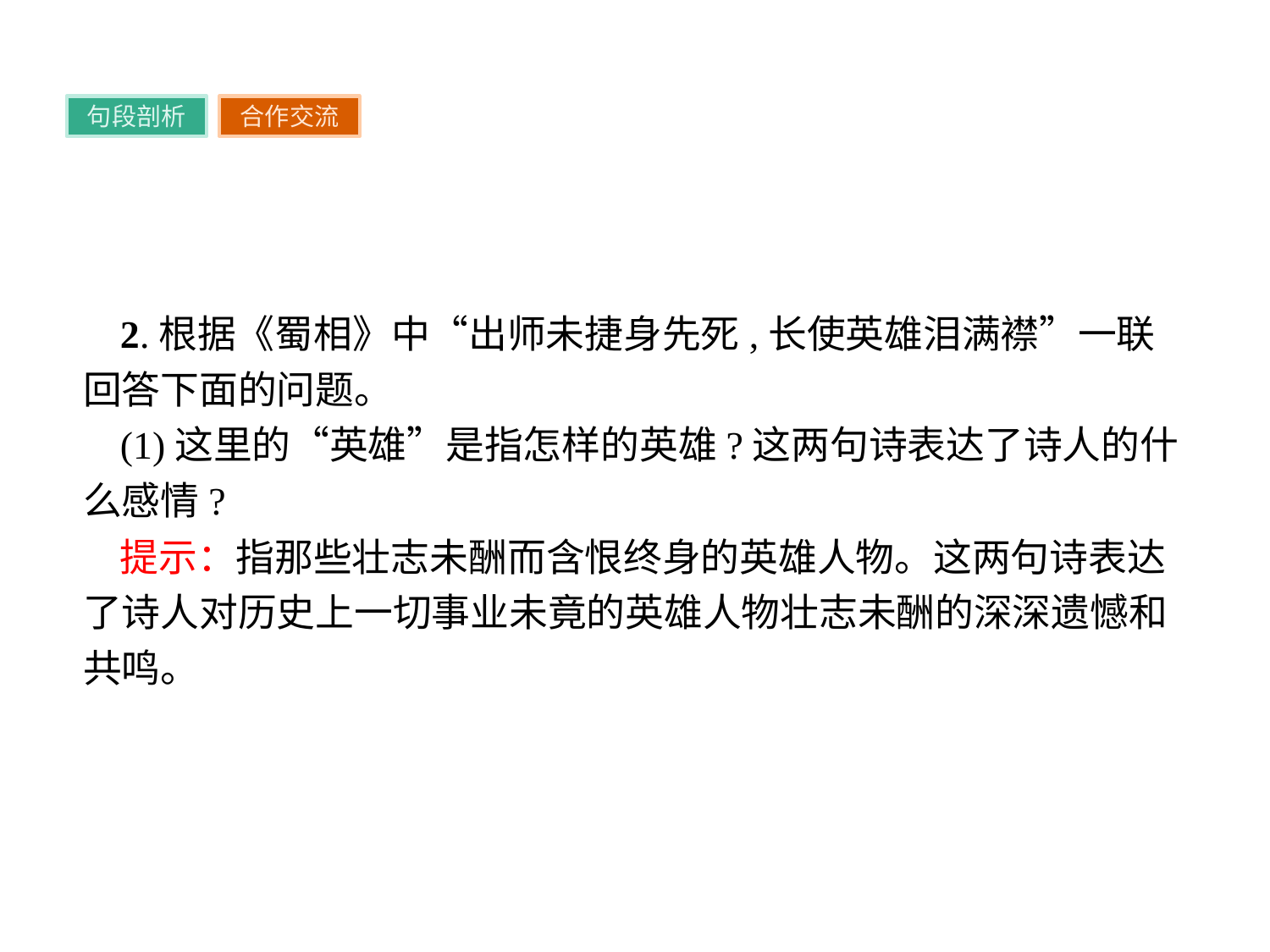

句段剖析
合作交流
2.根据《蜀相》中“出师未捷身先死,长使英雄泪满襟”一联回答下面的问题。
(1)这里的“英雄”是指怎样的英雄?这两句诗表达了诗人的什么感情?
提示：指那些壮志未酬而含恨终身的英雄人物。这两句诗表达了诗人对历史上一切事业未竟的英雄人物壮志未酬的深深遗憾和共鸣。